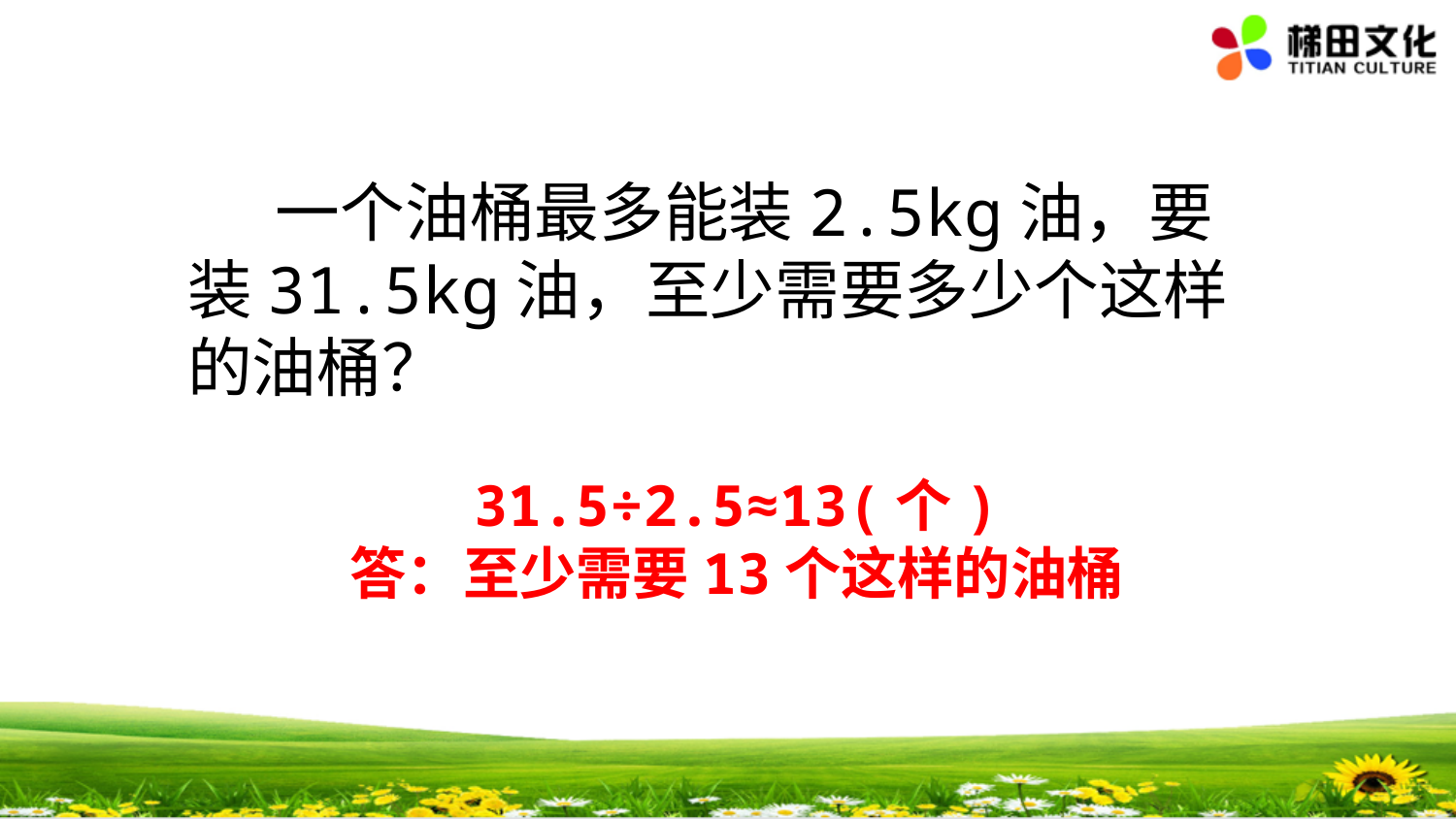

# 一个油桶最多能装2.5kg油，要装31.5kg油，至少需要多少个这样的油桶？
31.5÷2.5≈13(个)
答：至少需要13个这样的油桶